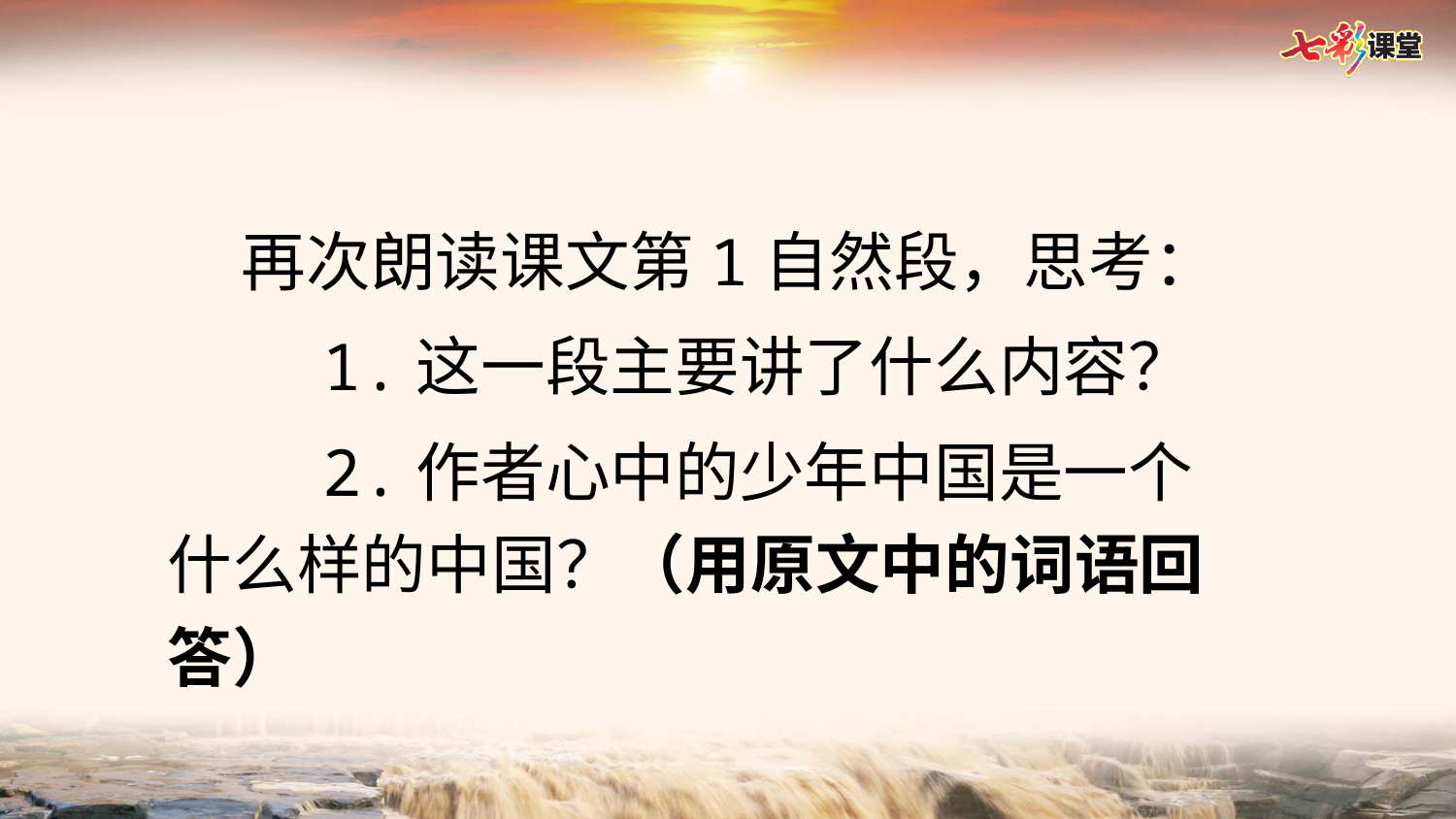

再次朗读课文第1自然段，思考：
    1.这一段主要讲了什么内容？
    2.作者心中的少年中国是一个什么样的中国？（用原文中的词语回答）